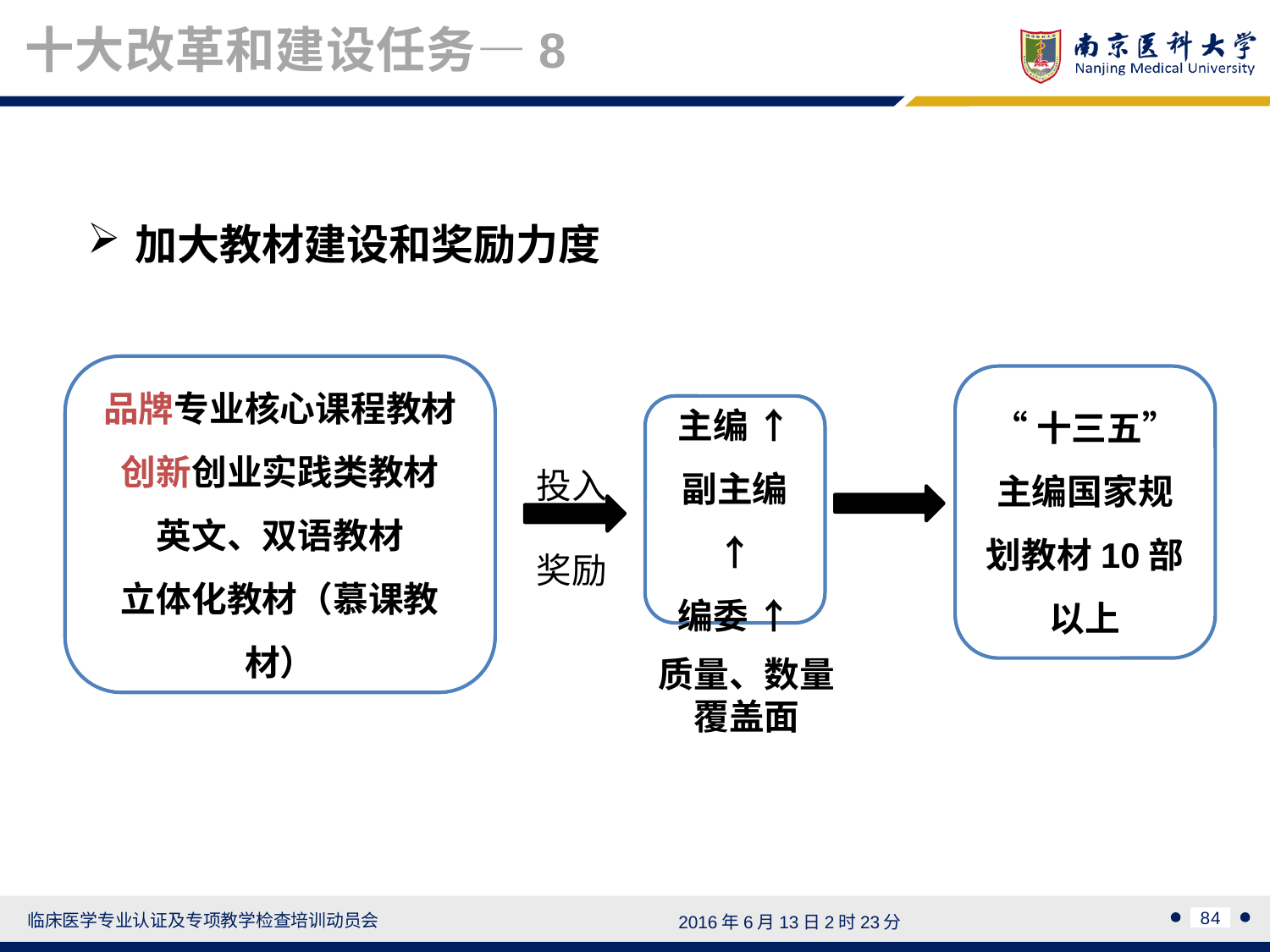

十大改革和建设任务—8
加大教材建设和奖励力度
品牌专业核心课程教材
创新创业实践类教材
英文、双语教材
立体化教材（慕课教材）
“十三五”主编国家规划教材10部以上
主编 ↑
副主编 ↑
编委 ↑
投入
奖励

质量、数量
覆盖面